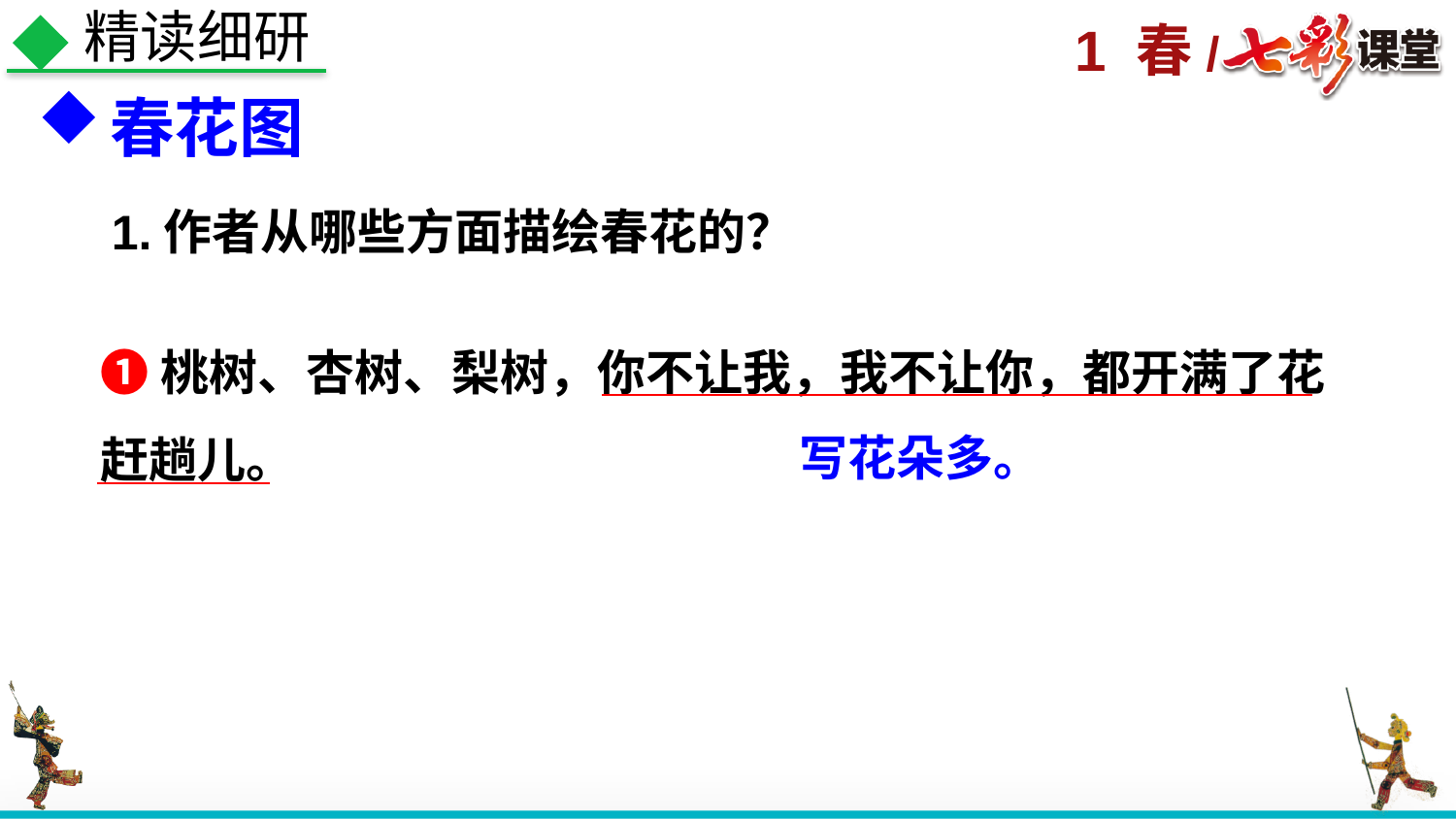

精读细研

春花图
1.作者从哪些方面描绘春花的？
❶桃树、杏树、梨树，你不让我，我不让你，都开满了花赶趟儿。
写花朵多。